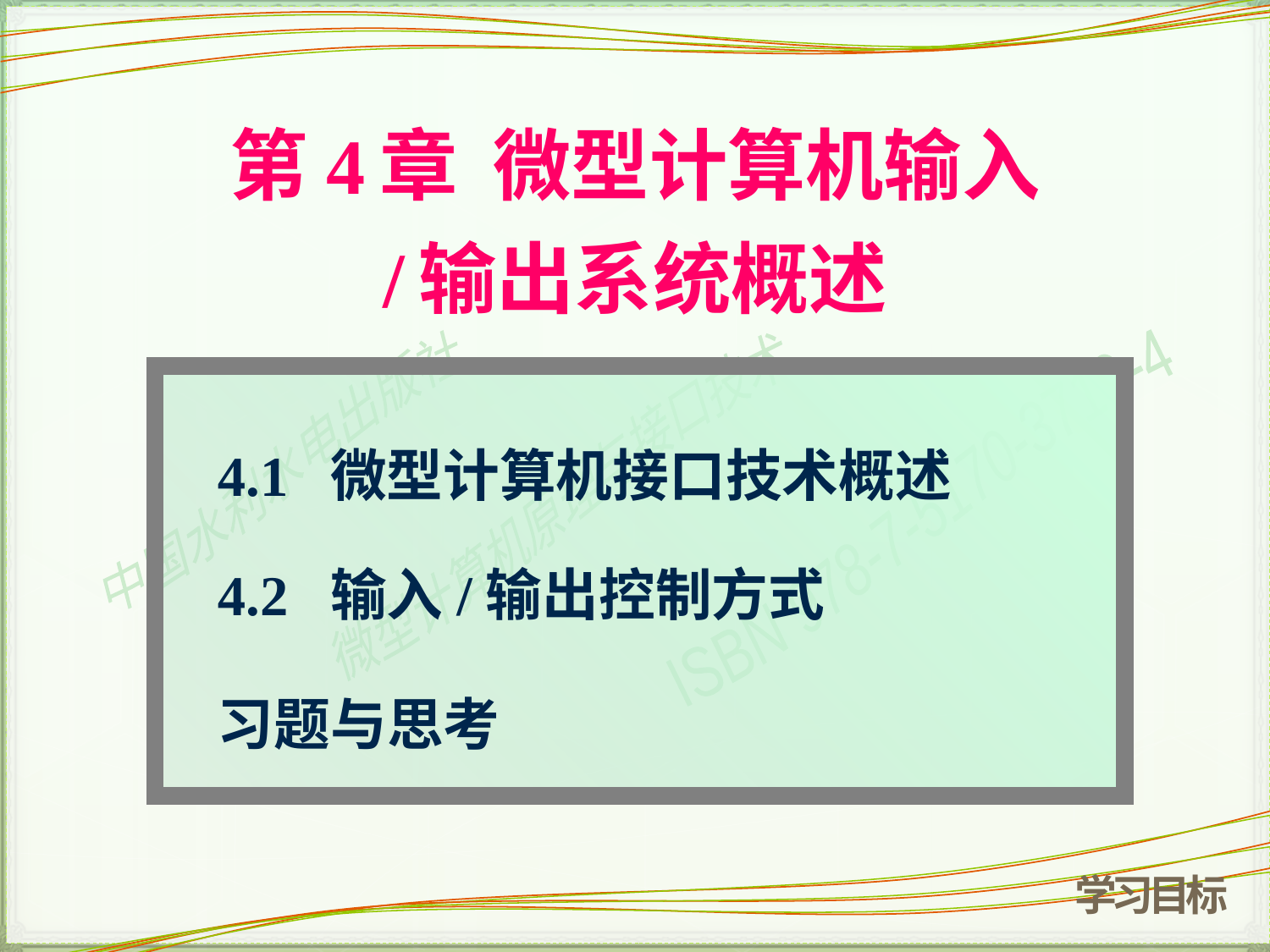

# 第4章  微型计算机输入 /输出系统概述
4.1  微型计算机接口技术概述
4.2  输入/输出控制方式
习题与思考

学习目标